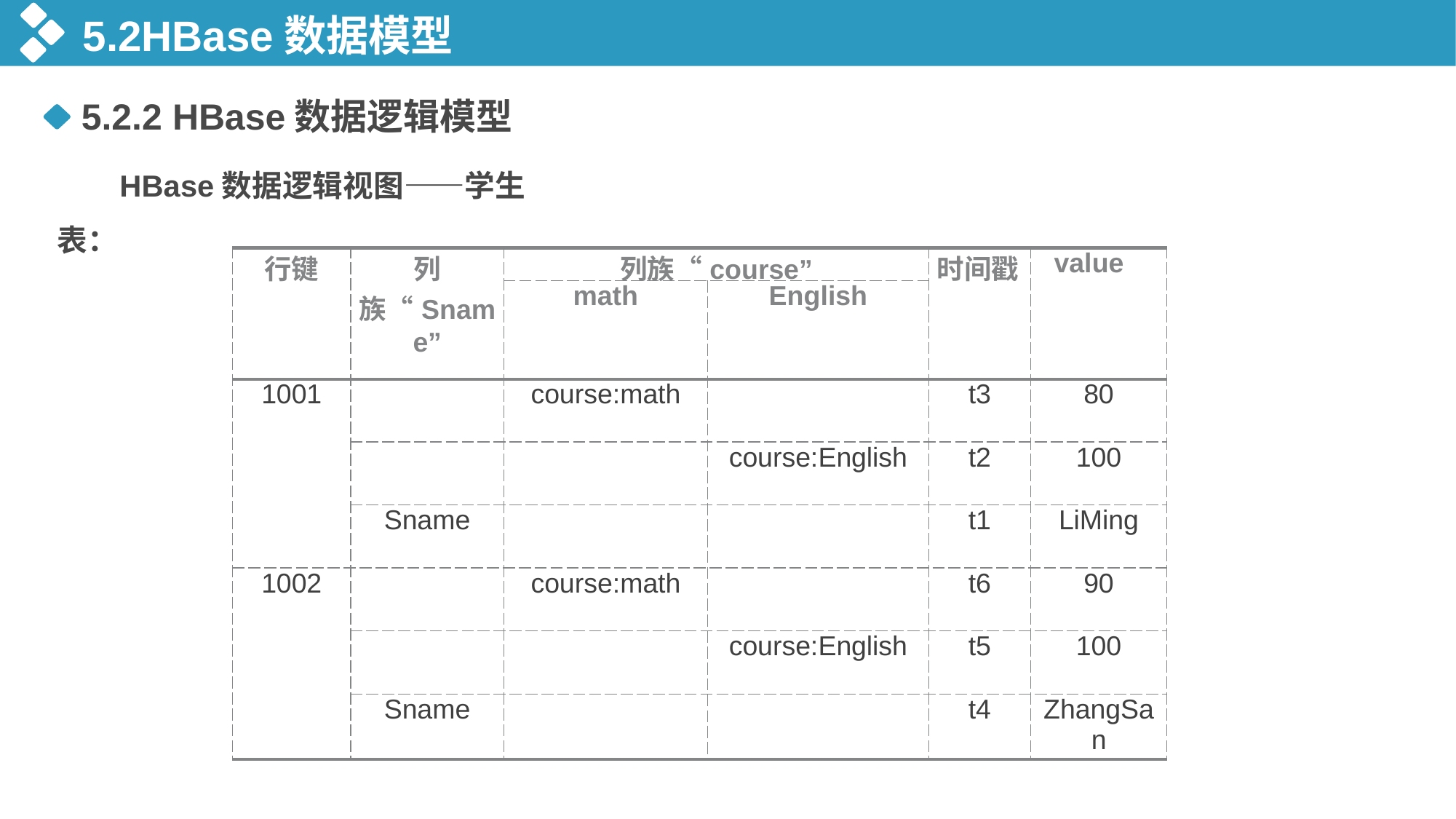

5.2HBase数据模型
5.2.2 HBase数据逻辑模型

 HBase数据逻辑视图——学生表：
| 行键 | 列族“Sname” | 列族“course” |  | 时间戳 | value |
| --- | --- | --- | --- | --- | --- |
|  |  | math | English |  |  |
| 1001 |  | course:math |  | t3 | 80 |
|  |  |  | course:English | t2 | 100 |
|  | Sname |  |  | t1 | LiMing |
| 1002 |  | course:math |  | t6 | 90 |
|  |  |  | course:English | t5 | 100 |
|  | Sname |  |  | t4 | ZhangSan |